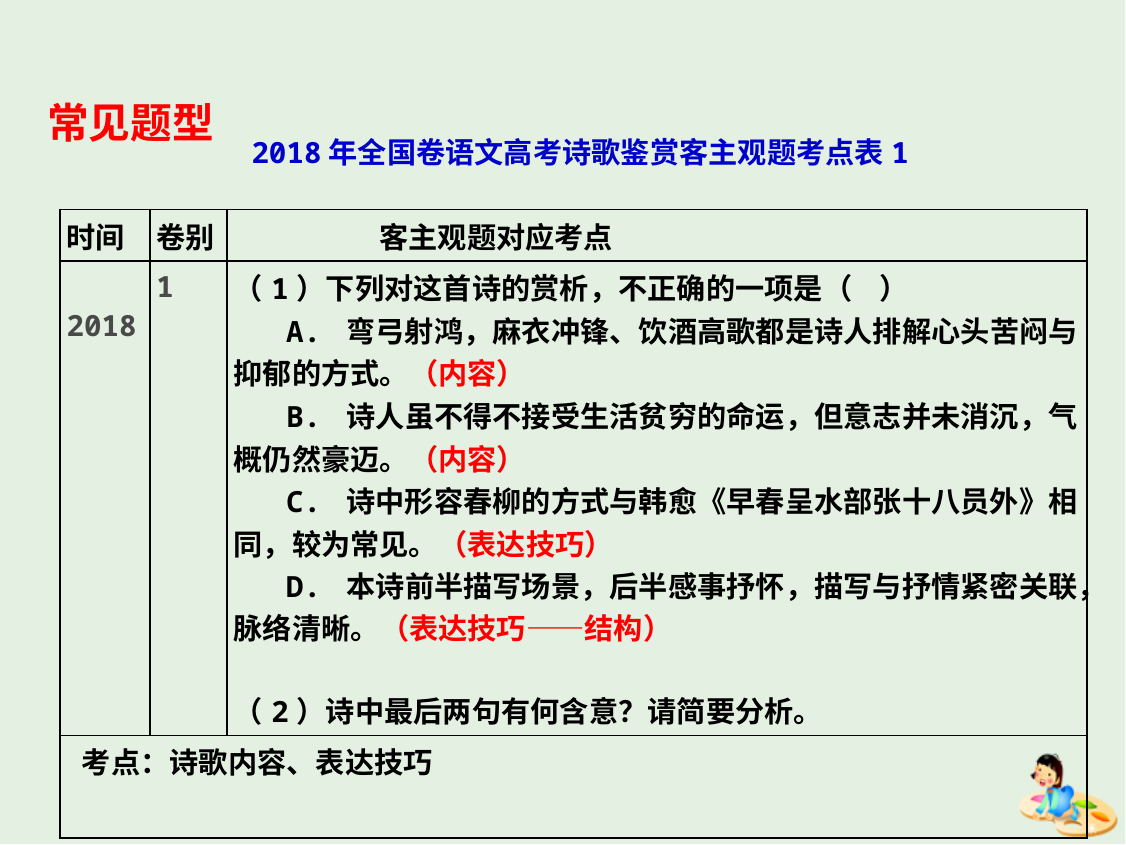

常见题型
2018年全国卷语文高考诗歌鉴赏客主观题考点表1
| 时间 | 卷别 | 客主观题对应考点 |
| --- | --- | --- |
| 2018 | 1 | （1）下列对这首诗的赏析，不正确的一项是（ ） A. 弯弓射鸿，麻衣冲锋、饮酒高歌都是诗人排解心头苦闷与抑郁的方式。（内容） B. 诗人虽不得不接受生活贫穷的命运，但意志并未消沉，气概仍然豪迈。（内容） C. 诗中形容春柳的方式与韩愈《早春呈水部张十八员外》相同，较为常见。（表达技巧） D. 本诗前半描写场景，后半感事抒怀，描写与抒情紧密关联，脉络清晰。（表达技巧——结构） （2）诗中最后两句有何含意？请简要分析。 |
| 考点：诗歌内容、表达技巧 |  |  |